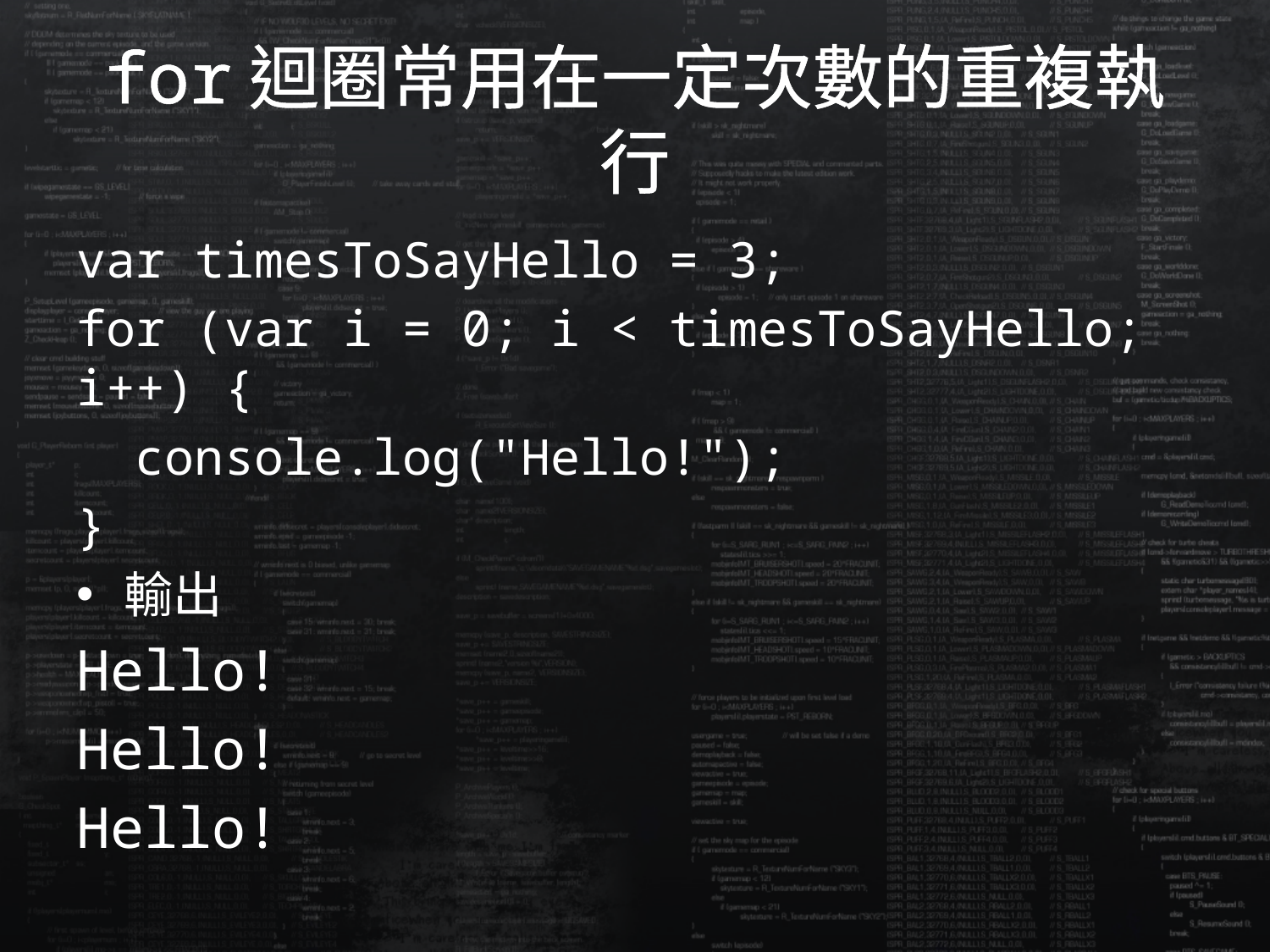

# for迴圈常用在一定次數的重複執行
var timesToSayHello = 3;
for (var i = 0; i < timesToSayHello; i++) {
  console.log("Hello!");
}
輸出
Hello!
Hello!
Hello!